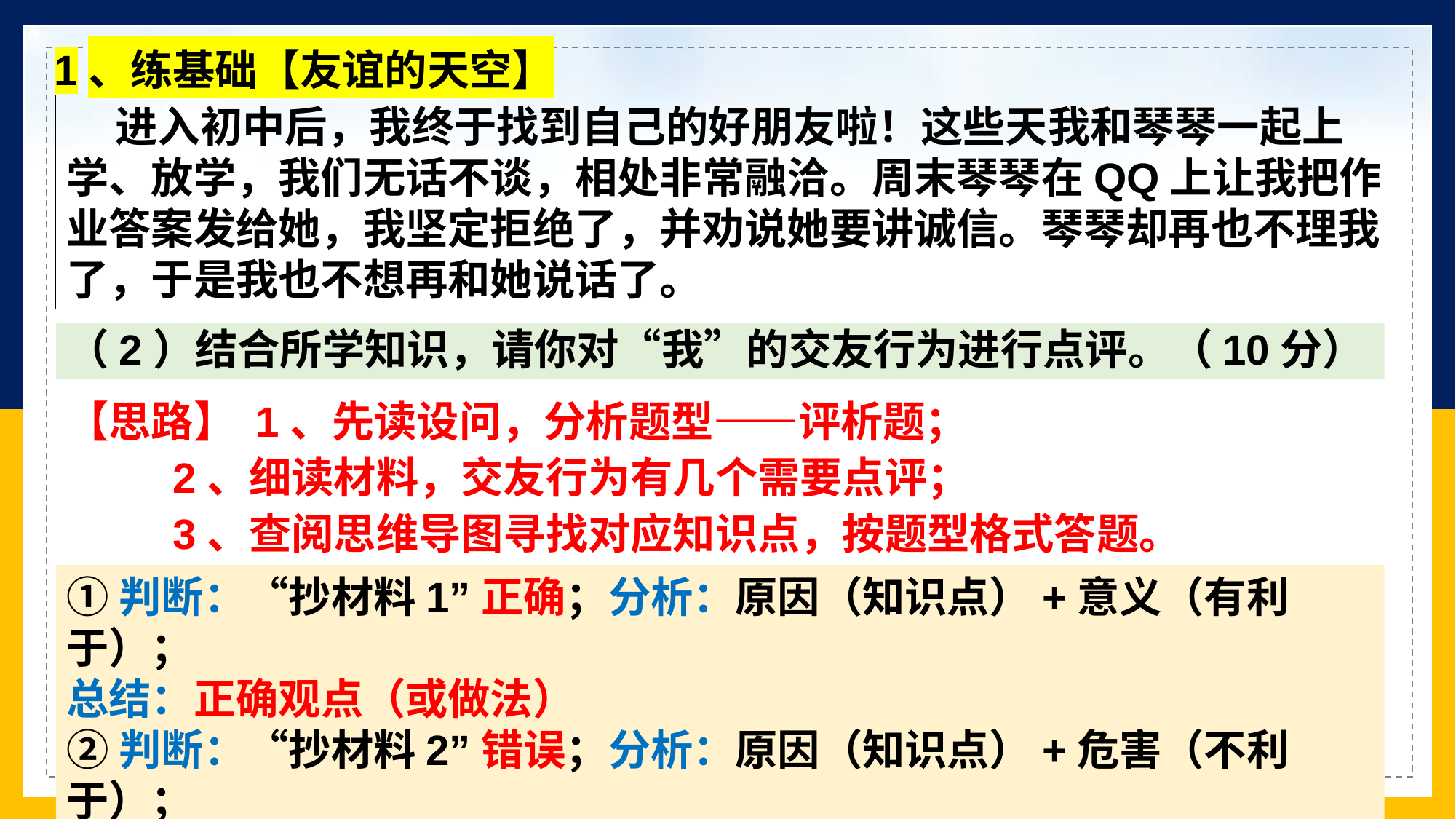

1、练基础【友谊的天空】
    进入初中后，我终于找到自己的好朋友啦！这些天我和琴琴一起上学、放学，我们无话不谈，相处非常融洽。周末琴琴在QQ上让我把作业答案发给她，我坚定拒绝了，并劝说她要讲诚信。琴琴却再也不理我了，于是我也不想再和她说话了。

（2）结合所学知识，请你对“我”的交友行为进行点评。（10分）
【思路】 1、先读设问，分析题型——评析题；
         2、细读材料，交友行为有几个需要点评；
         3、查阅思维导图寻找对应知识点，按题型格式答题。

①判断：“抄材料1”正确；分析：原因（知识点）+意义（有利于）；
总结：正确观点（或做法）
②判断：“抄材料2”错误；分析：原因（知识点）+危害（不利于）；
总结：正确观点（或做法）